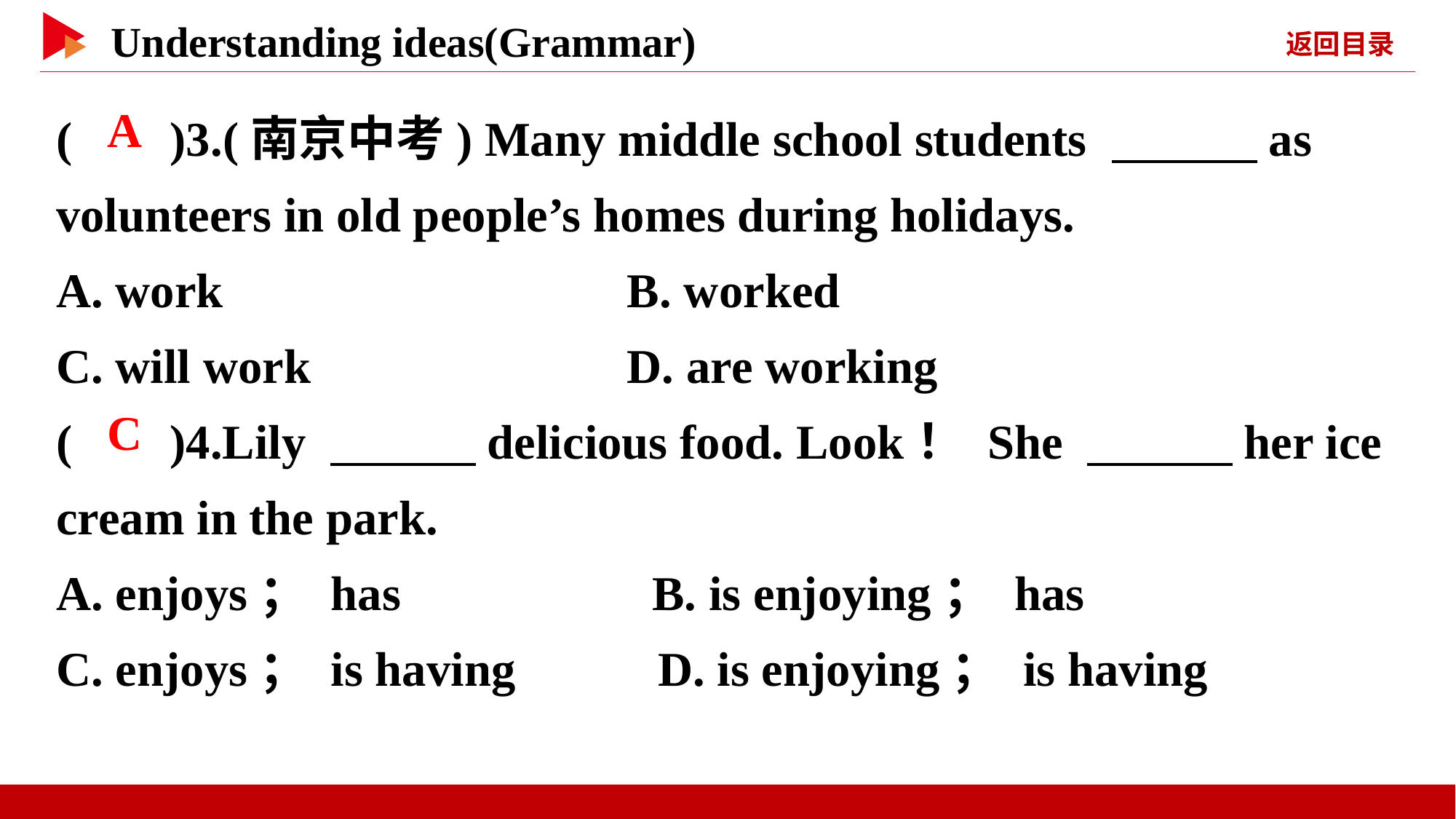

(        )3.(南京中考) Many middle school students 　　　as volunteers in old people’s homes during holidays.
A. work	                             B. worked
C. will work	                    D. are working
(        )4.Lily 　　　delicious food. Look！ She 　　　her ice cream in the park.
A. enjoys； has                       B. is enjoying； has
C. enjoys； is having             D. is enjoying； is having
   A
   C